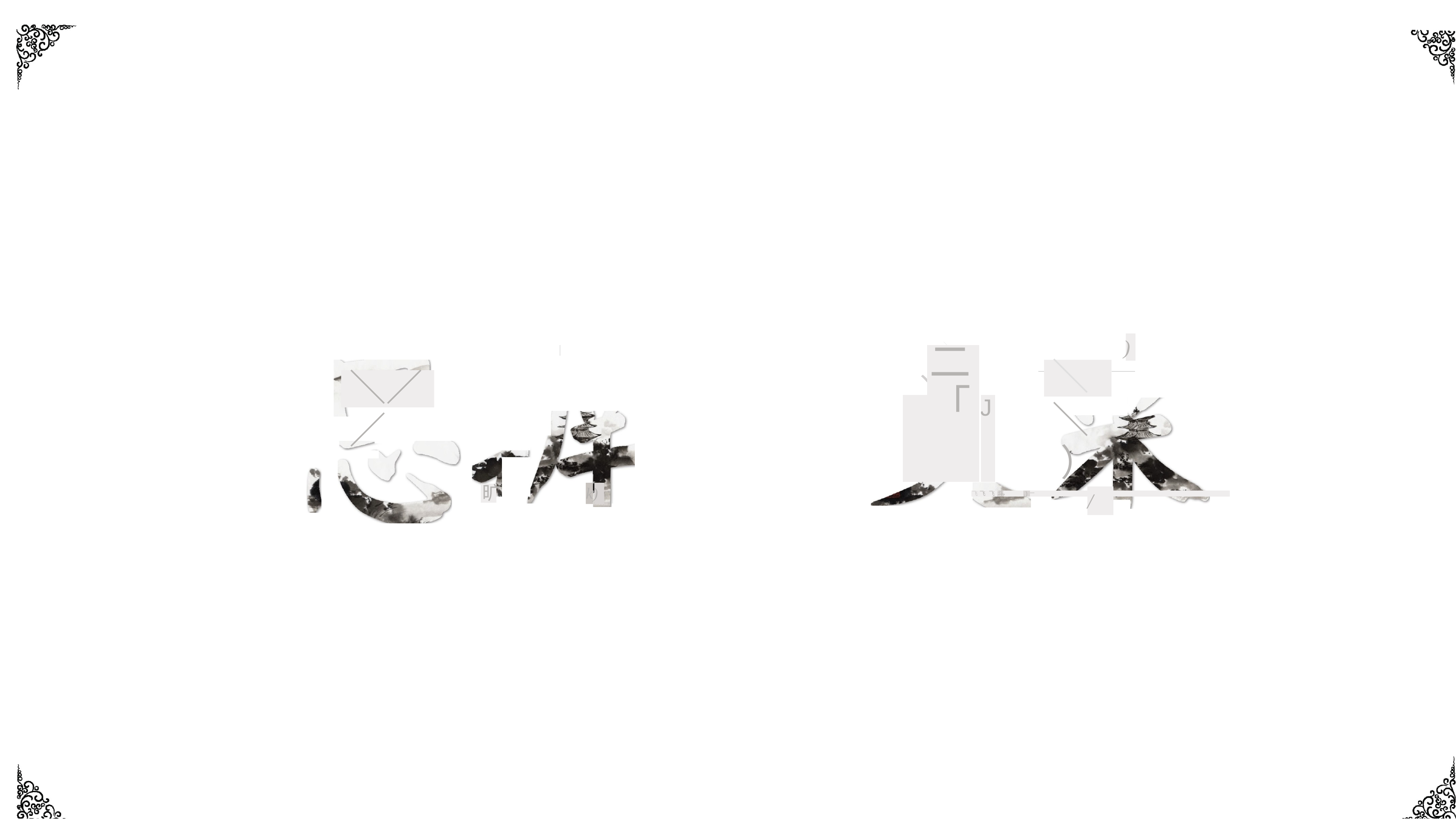

)
＼

|  | 二「 |  |
| --- | --- | --- |
|  |  | J |
、尹
＼ ＼ ）

＼／／

旷

k)

/
飞飞飞斗
.)

，－